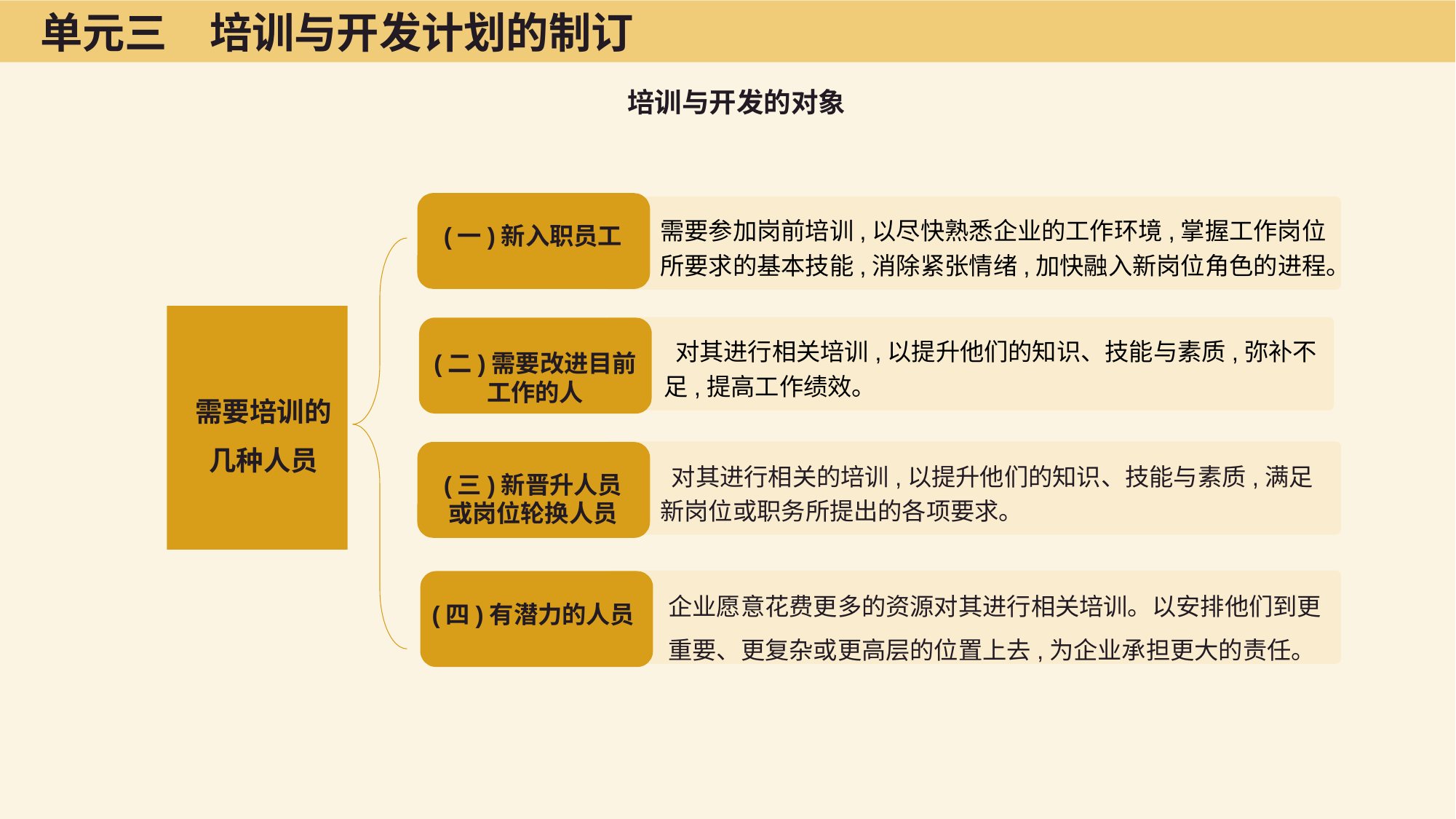

单元三　培训与开发计划的制订
培训与开发的对象

(一)新入职员工

需要参加岗前培训,以尽快熟悉企业的工作环境,掌握工作岗位所要求的基本技能,消除紧张情绪,加快融入新岗位角色的进程。

需要培训的几种人员

(二)需要改进目前工作的人
 对其进行相关培训,以提升他们的知识、技能与素质,弥补不足,提高工作绩效。

(三)新晋升人员或岗位轮换人员
 对其进行相关的培训,以提升他们的知识、技能与素质,满足新岗位或职务所提出的各项要求。

(四)有潜力的人员
企业愿意花费更多的资源对其进行相关培训。以安排他们到更重要、更复杂或更高层的位置上去,为企业承担更大的责任。